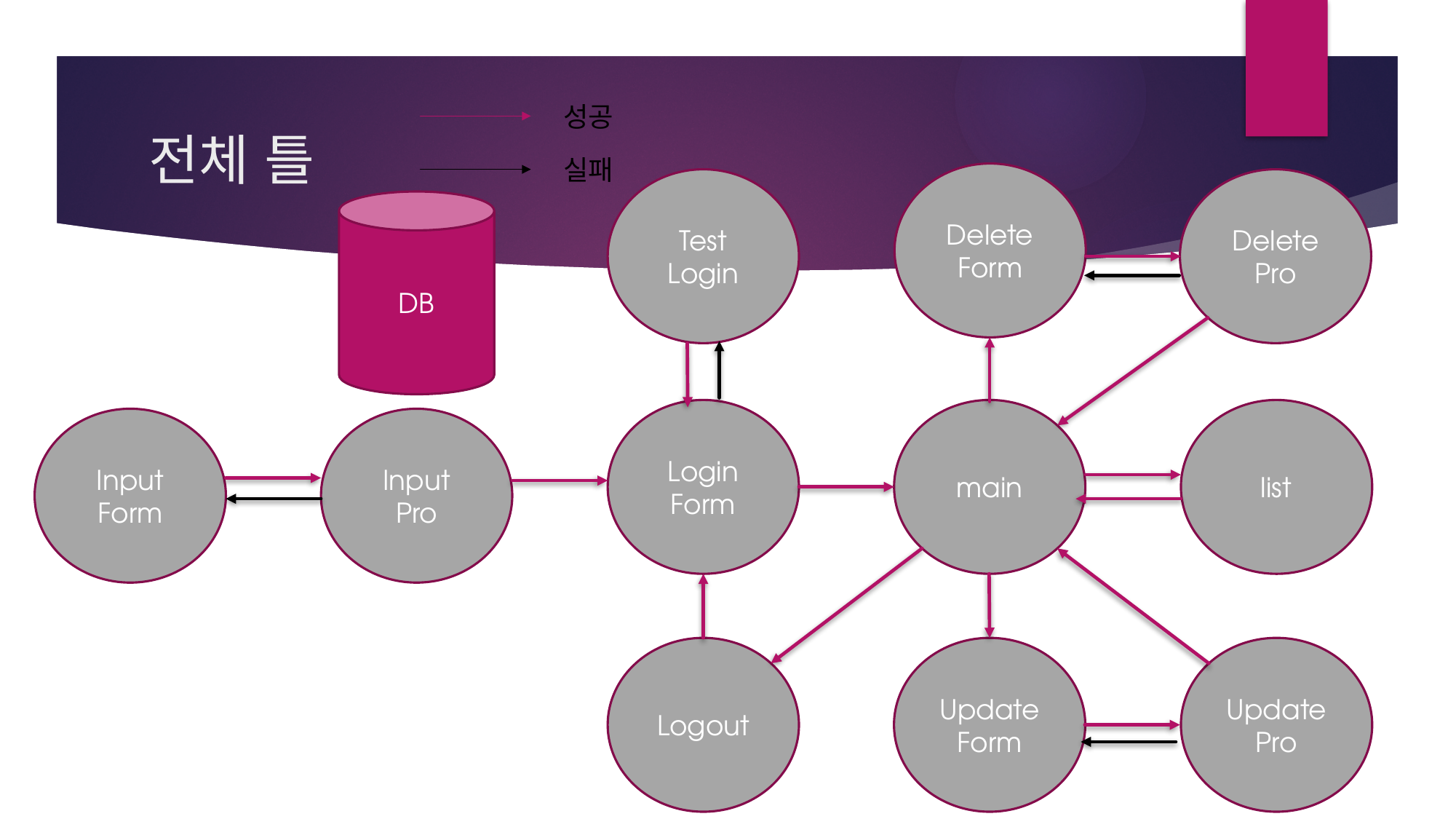

성공
# 전체 틀
실패
Delete
Form
Test
Login
Delete
Pro
DB
Login
Form
main
list
Input
Form
Input
Pro
Logout
Update
Form
Update
Pro